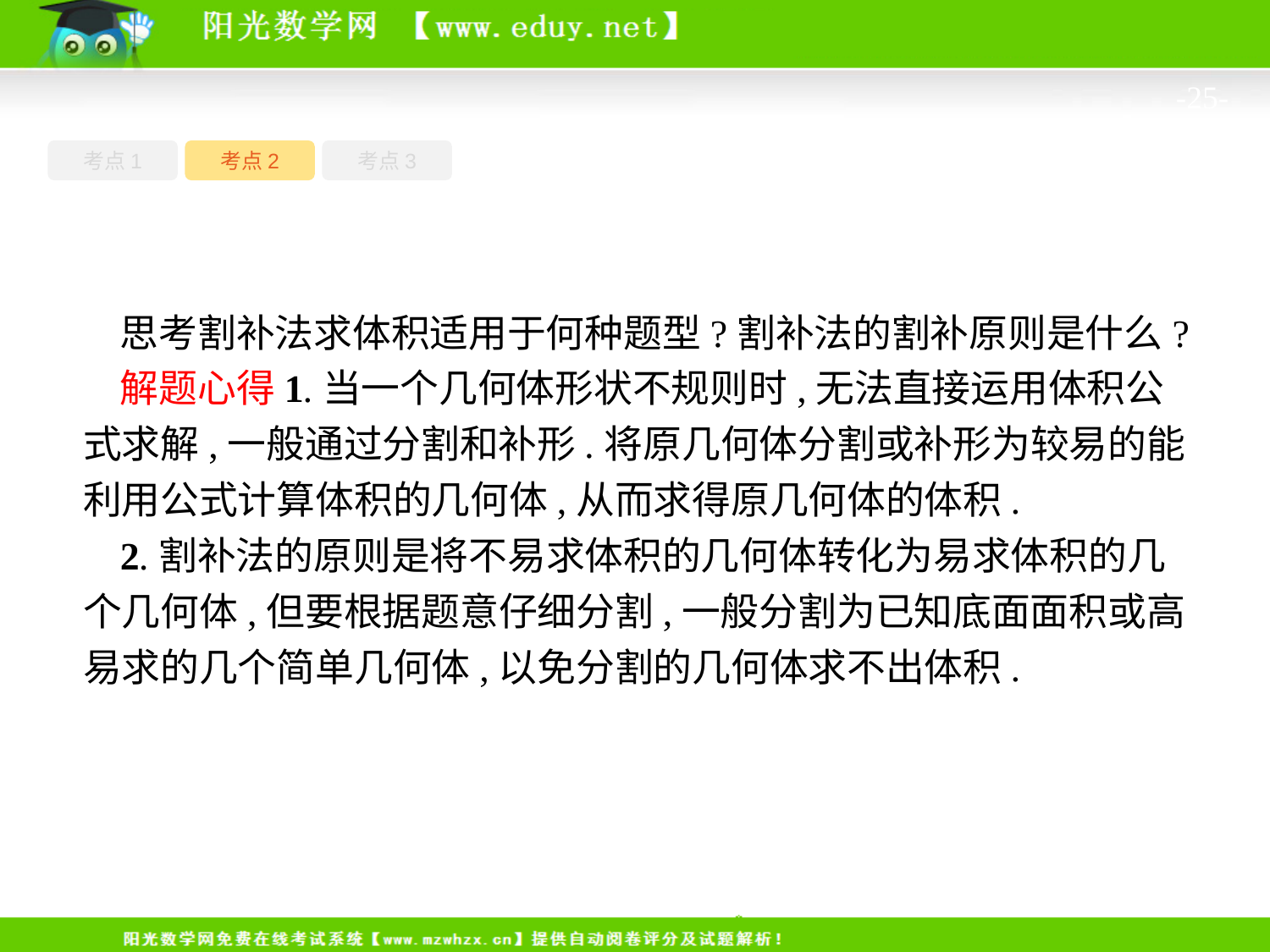

-25-
考点1
考点3
考点2
思考割补法求体积适用于何种题型?割补法的割补原则是什么?
解题心得1.当一个几何体形状不规则时,无法直接运用体积公式求解,一般通过分割和补形.将原几何体分割或补形为较易的能利用公式计算体积的几何体,从而求得原几何体的体积.
2.割补法的原则是将不易求体积的几何体转化为易求体积的几个几何体,但要根据题意仔细分割,一般分割为已知底面面积或高易求的几个简单几何体,以免分割的几何体求不出体积.